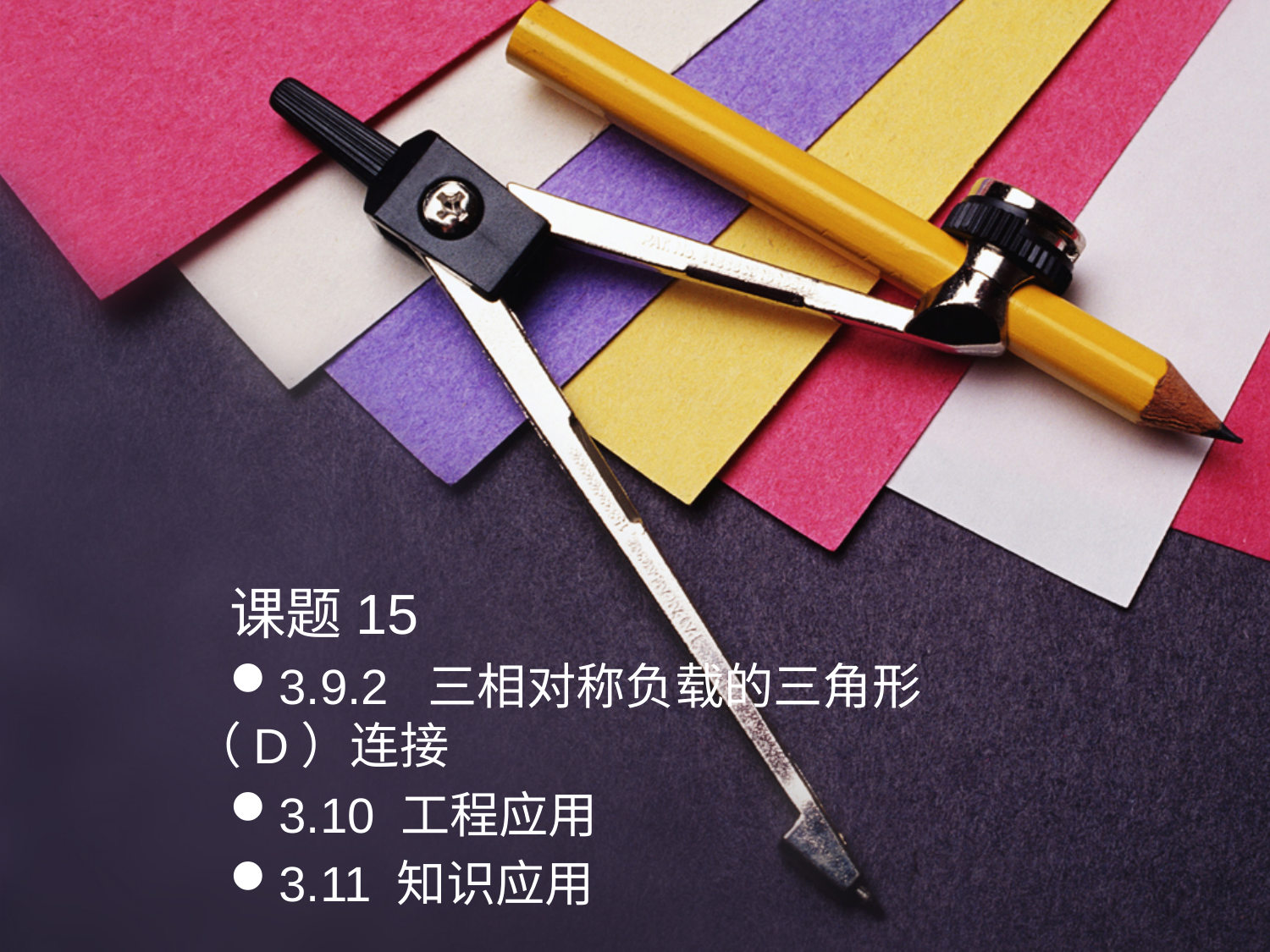

课题15
3.9.2  三相对称负载的三角形（D）连接
3.10 工程应用
3.11 知识应用